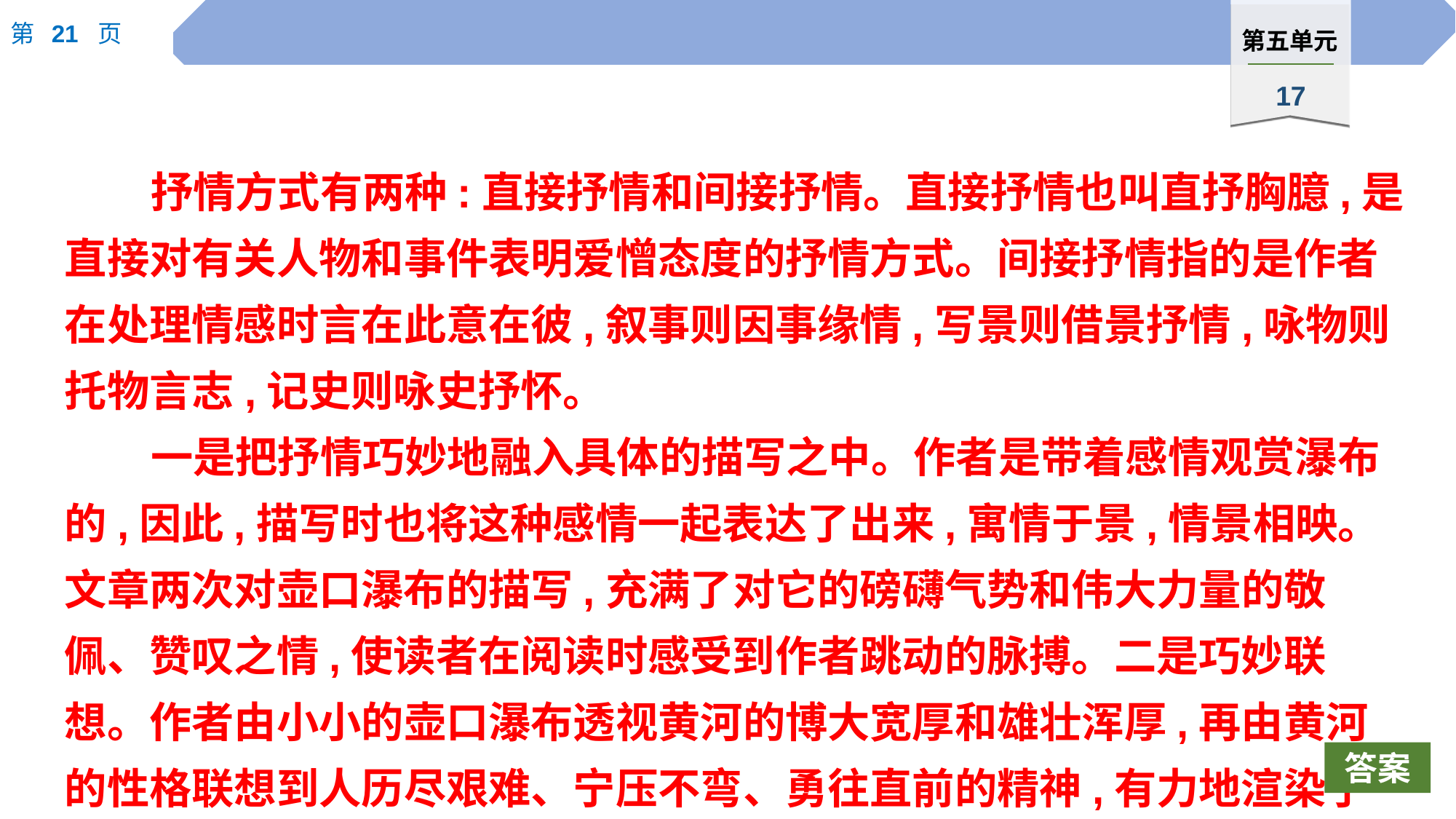

抒情方式有两种:直接抒情和间接抒情。直接抒情也叫直抒胸臆,是直接对有关人物和事件表明爱憎态度的抒情方式。间接抒情指的是作者在处理情感时言在此意在彼,叙事则因事缘情,写景则借景抒情,咏物则托物言志,记史则咏史抒怀。
一是把抒情巧妙地融入具体的描写之中。作者是带着感情观赏瀑布的,因此,描写时也将这种感情一起表达了出来,寓情于景,情景相映。文章两次对壶口瀑布的描写,充满了对它的磅礴气势和伟大力量的敬佩、赞叹之情,使读者在阅读时感受到作者跳动的脉搏。二是巧妙联想。作者由小小的壶口瀑布透视黄河的博大宽厚和雄壮浑厚,再由黄河的性格联想到人历尽艰难、宁压不弯、勇往直前的精神,有力地渲染了作品的主题。
答案